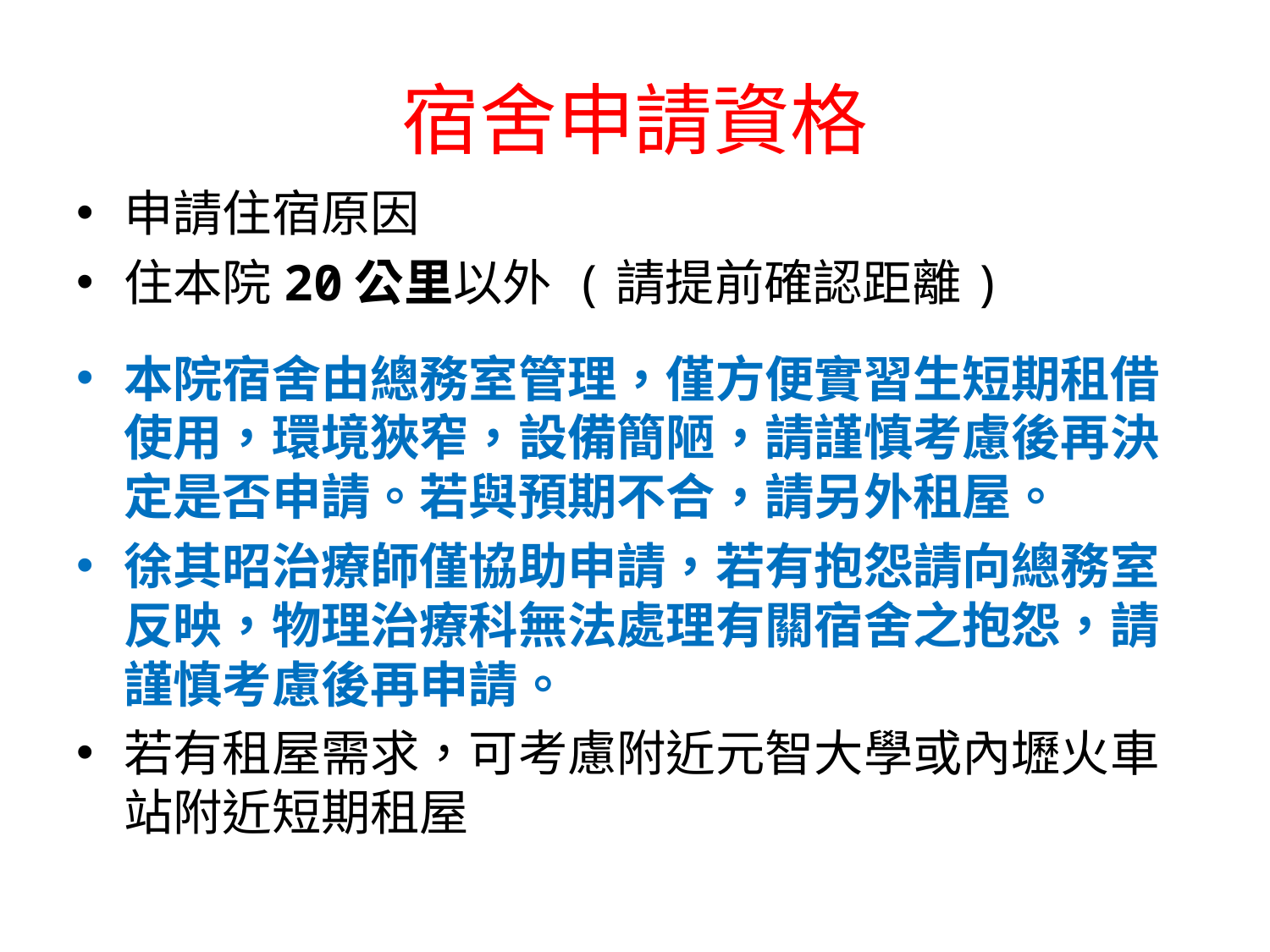

# 宿舍申請資格
申請住宿原因
住本院20公里以外 (請提前確認距離)

本院宿舍由總務室管理，僅方便實習生短期租借使用，環境狹窄，設備簡陋，請謹慎考慮後再決定是否申請。若與預期不合，請另外租屋。
徐其昭治療師僅協助申請，若有抱怨請向總務室反映，物理治療科無法處理有關宿舍之抱怨，請謹慎考慮後再申請。
若有租屋需求，可考慮附近元智大學或內壢火車站附近短期租屋